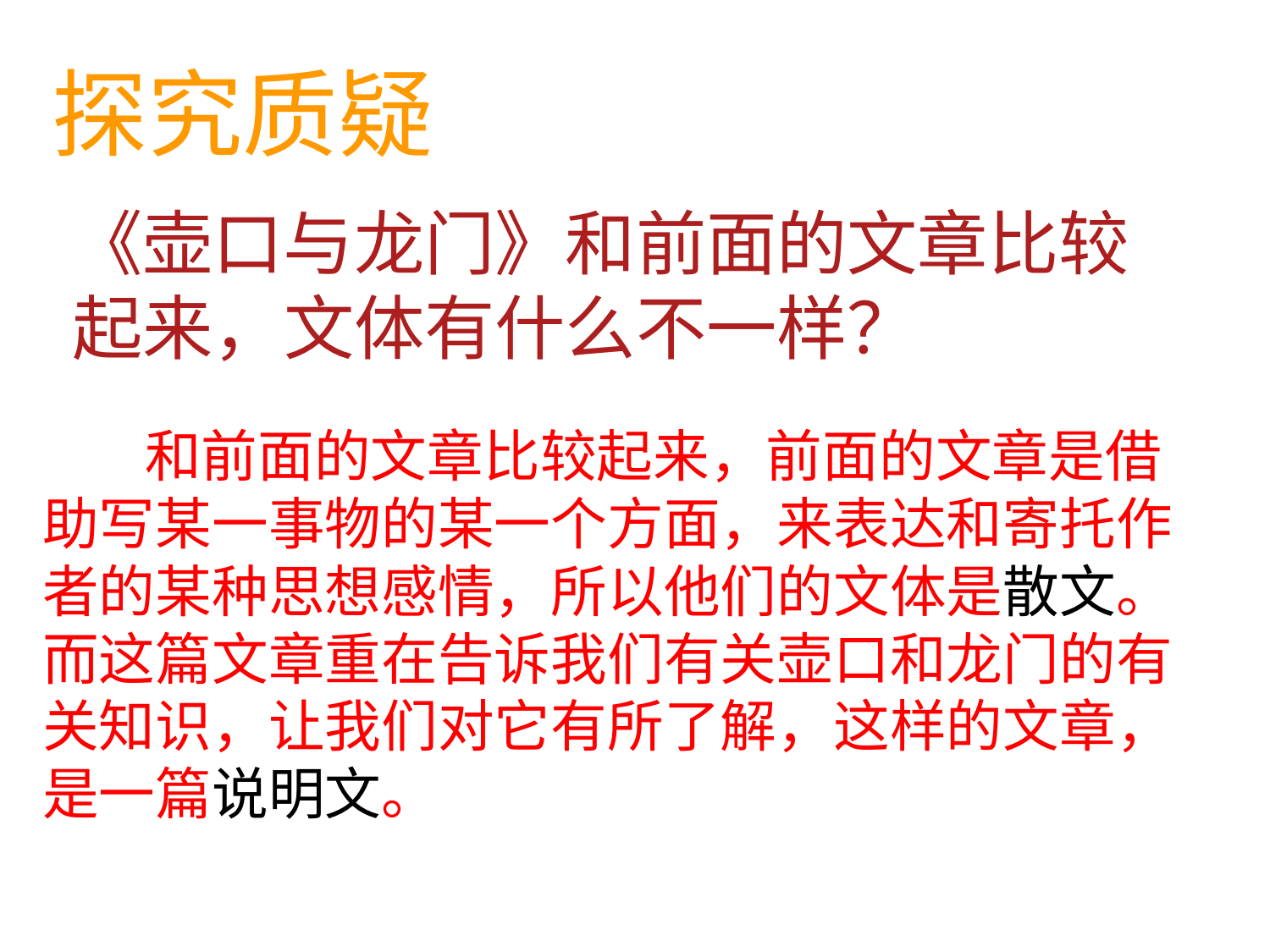

探究质疑
《壶口与龙门》和前面的文章比较起来，文体有什么不一样？
       和前面的文章比较起来，前面的文章是借助写某一事物的某一个方面，来表达和寄托作者的某种思想感情，所以他们的文体是散文。而这篇文章重在告诉我们有关壶口和龙门的有关知识，让我们对它有所了解，这样的文章，是一篇说明文。